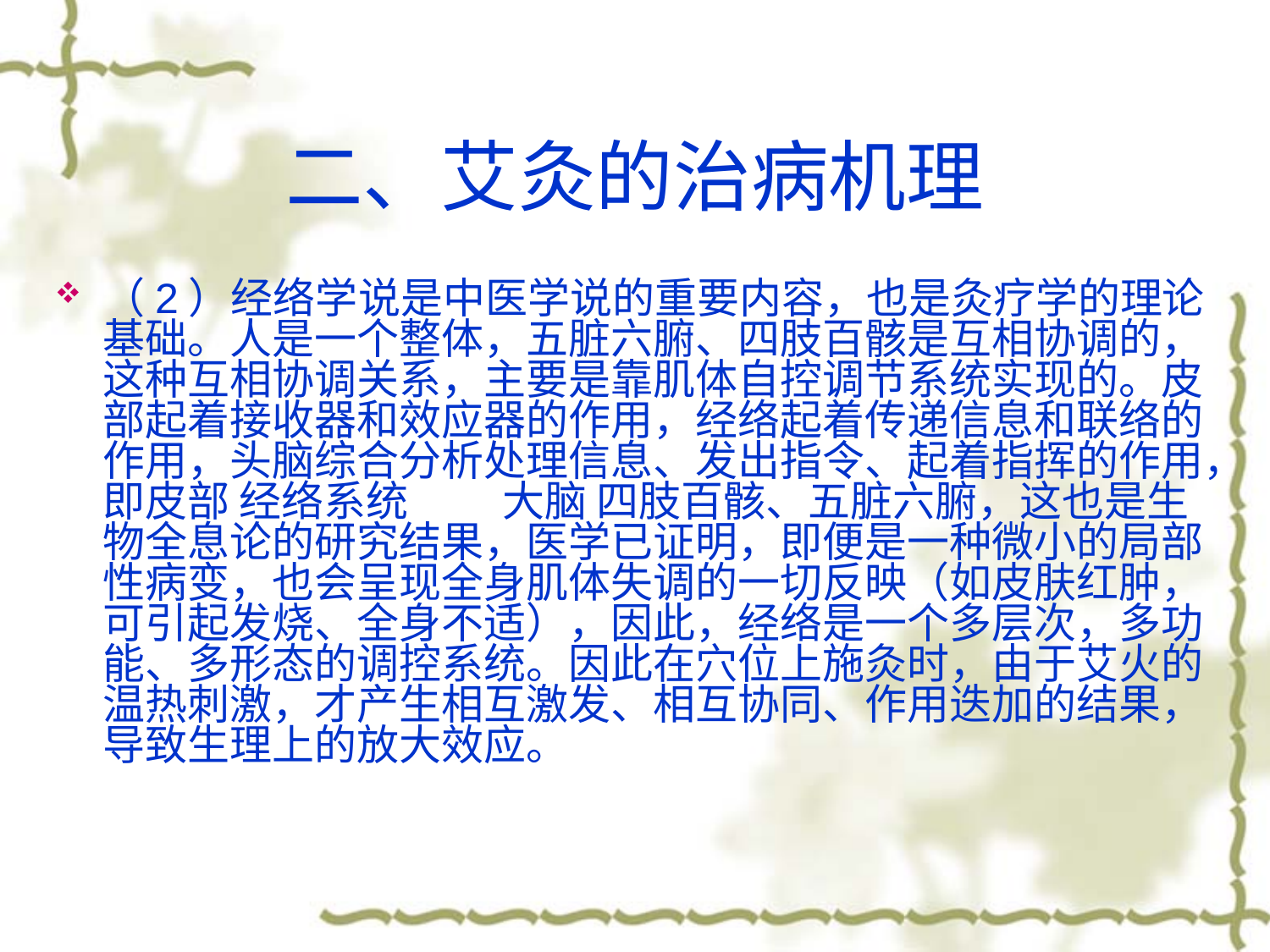

# 二、艾灸的治病机理
（2）经络学说是中医学说的重要内容，也是灸疗学的理论基础。人是一个整体，五脏六腑、四肢百骸是互相协调的，这种互相协调关系，主要是靠肌体自控调节系统实现的。皮部起着接收器和效应器的作用，经络起着传递信息和联络的作用，头脑综合分析处理信息、发出指令、起着指挥的作用，即皮部 经络系统 　　大脑 四肢百骸、五脏六腑，这也是生物全息论的研究结果，医学已证明，即便是一种微小的局部性病变，也会呈现全身肌体失调的一切反映（如皮肤红肿，可引起发烧、全身不适），因此，经络是一个多层次，多功能、多形态的调控系统。因此在穴位上施灸时，由于艾火的温热刺激，才产生相互激发、相互协同、作用迭加的结果，导致生理上的放大效应。